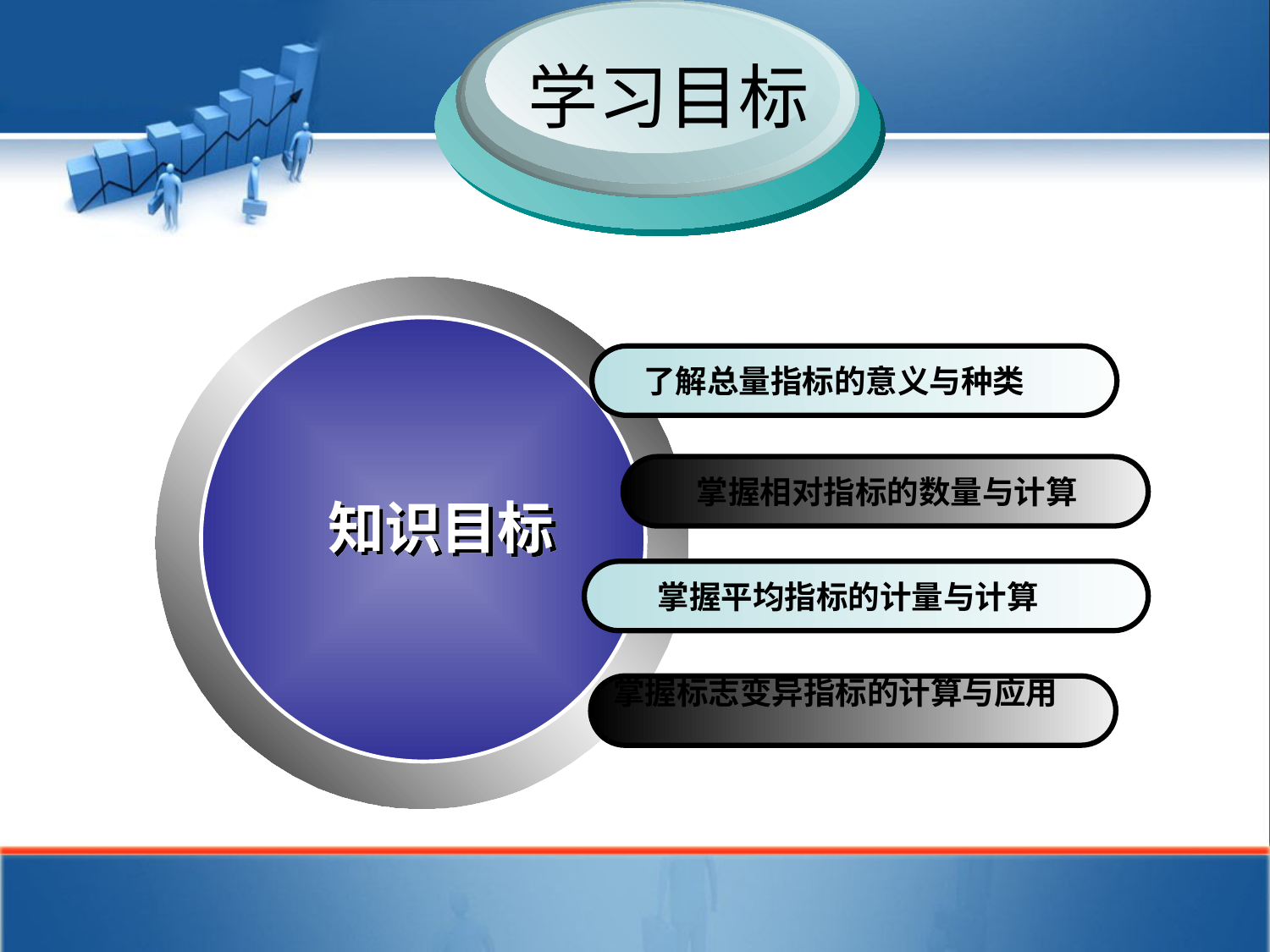

学习目标

知识目标

   了解总量指标的意义与种类
      掌握相对指标的数量与计算
知识目标
      掌握平均指标的计量与计算
掌握标志变异指标的计算与应用